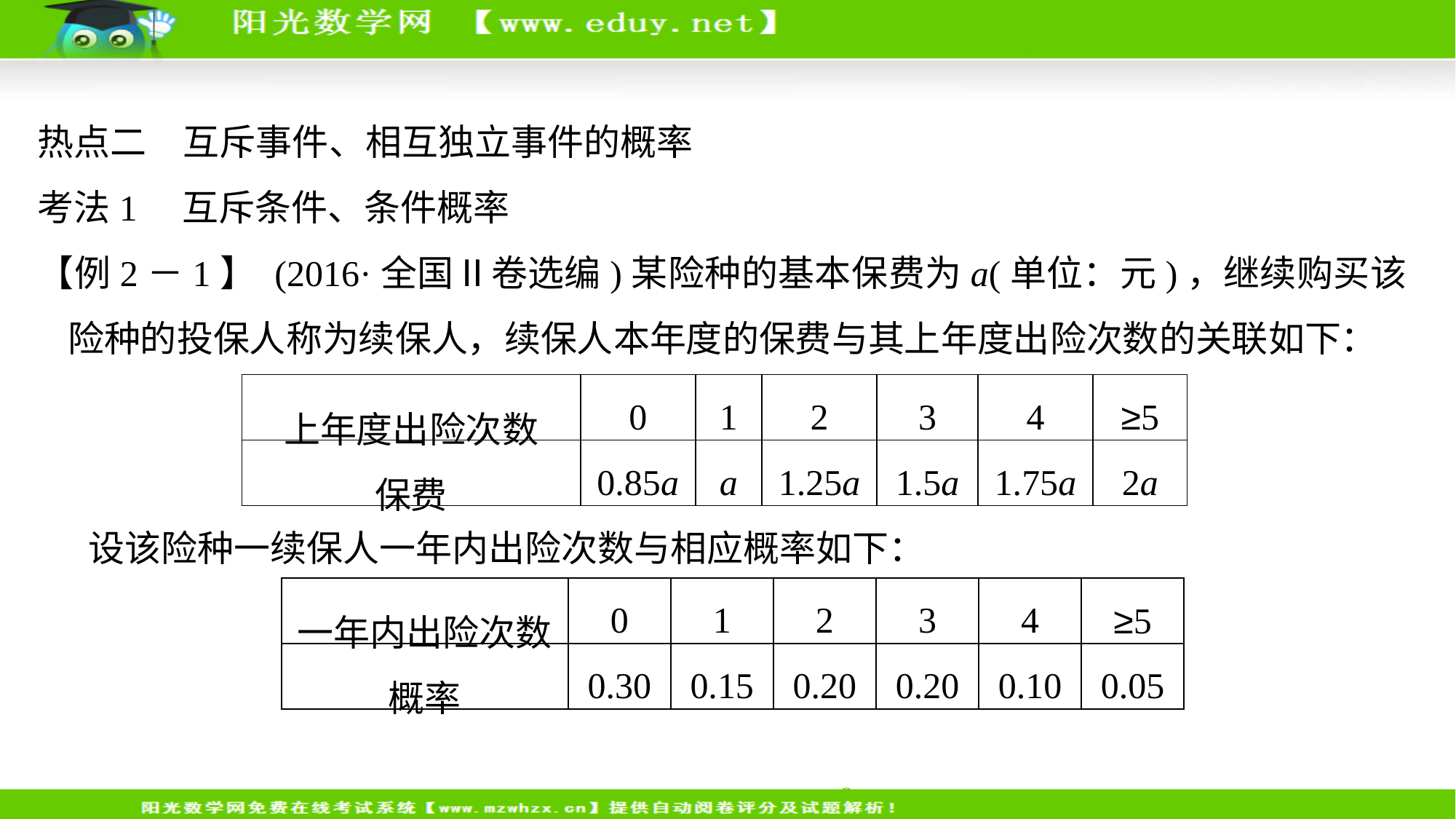

热点二　互斥事件、相互独立事件的概率
考法1　互斥条件、条件概率
【例2－1】 (2016·全国Ⅱ卷选编)某险种的基本保费为a(单位：元)，继续购买该险种的投保人称为续保人，续保人本年度的保费与其上年度出险次数的关联如下：
| 上年度出险次数 | 0 | 1 | 2 | 3 | 4 | ≥5 |
| --- | --- | --- | --- | --- | --- | --- |
| 保费 | 0.85a | a | 1.25a | 1.5a | 1.75a | 2a |
设该险种一续保人一年内出险次数与相应概率如下：
| 一年内出险次数 | 0 | 1 | 2 | 3 | 4 | ≥5 |
| --- | --- | --- | --- | --- | --- | --- |
| 概率 | 0.30 | 0.15 | 0.20 | 0.20 | 0.10 | 0.05 |